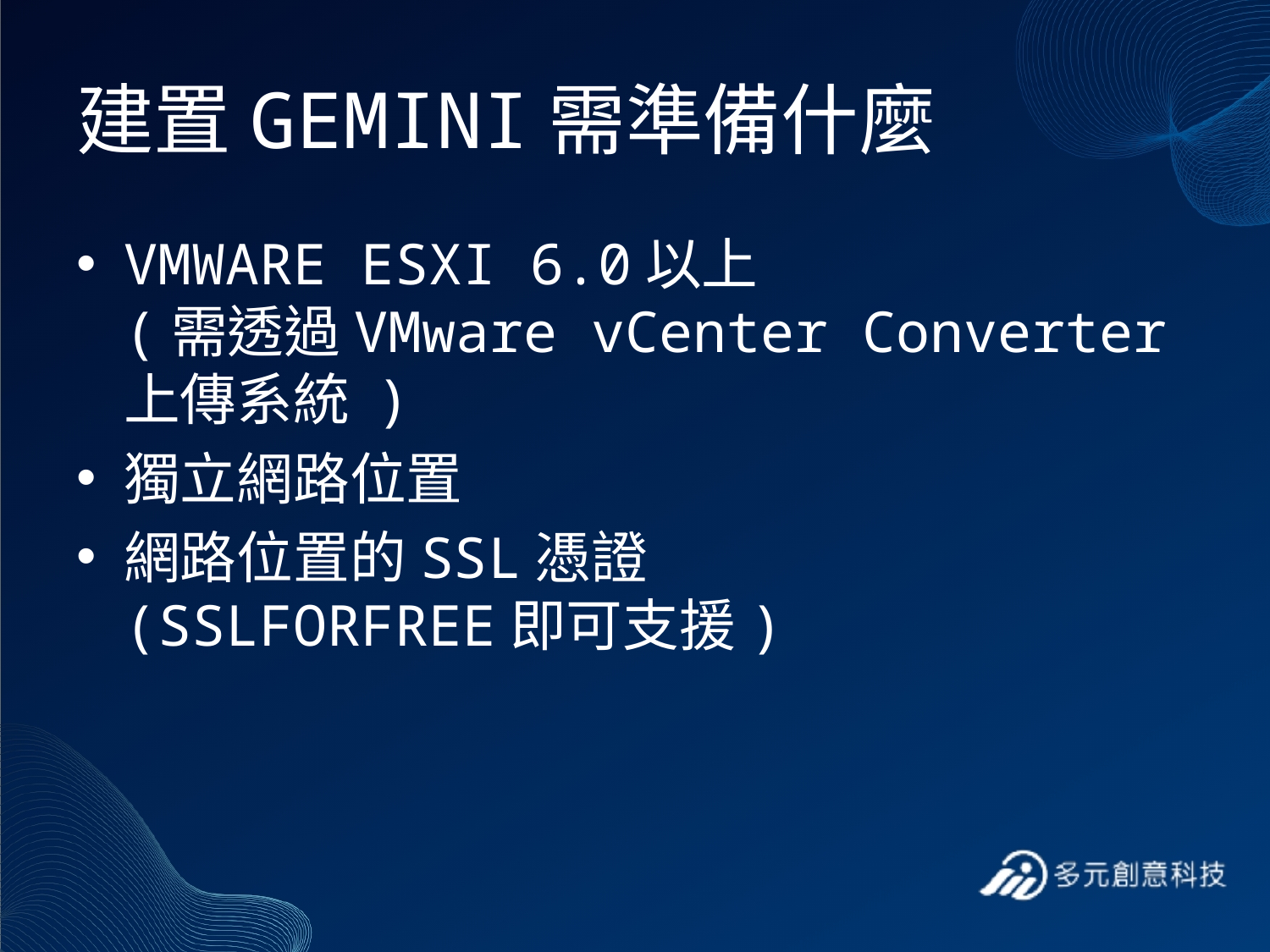

# 建置GEMINI需準備什麼
VMWARE ESXI 6.0以上
(需透過VMware vCenter Converter上傳系統 )
獨立網路位置
網路位置的SSL憑證
(SSLFORFREE即可支援)